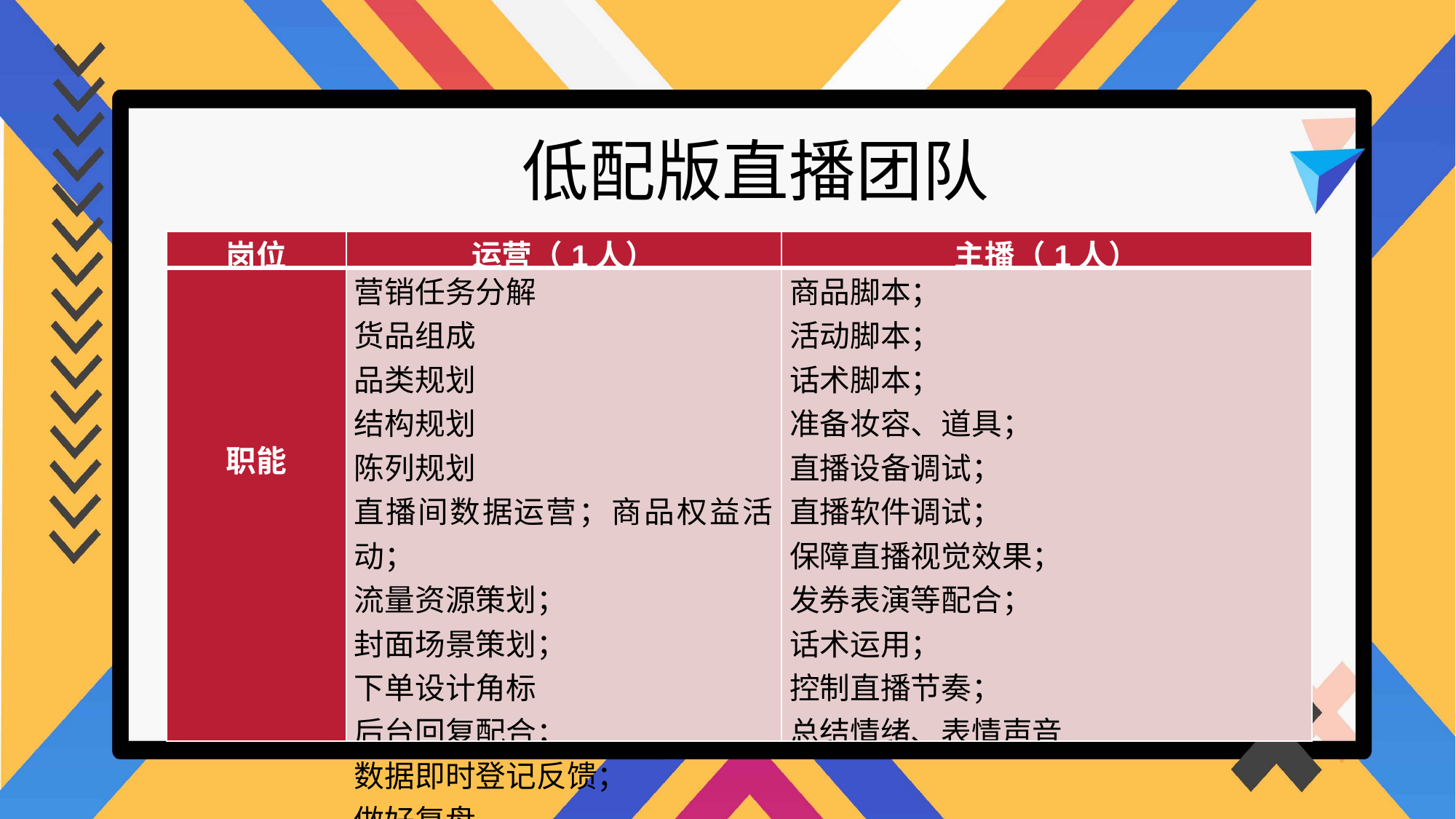

低配版直播团队
| 岗位 | 运营（1人） | 主播（1人） |
| --- | --- | --- |
| 职能 | 营销任务分解 货品组成 品类规划 结构规划 陈列规划 直播间数据运营；商品权益活动； 流量资源策划； 封面场景策划； 下单设计角标 后台回复配合； 数据即时登记反馈； 做好复盘 | 商品脚本； 活动脚本； 话术脚本； 准备妆容、道具； 直播设备调试； 直播软件调试； 保障直播视觉效果； 发券表演等配合； 话术运用； 控制直播节奏； 总结情绪、表情声音 |